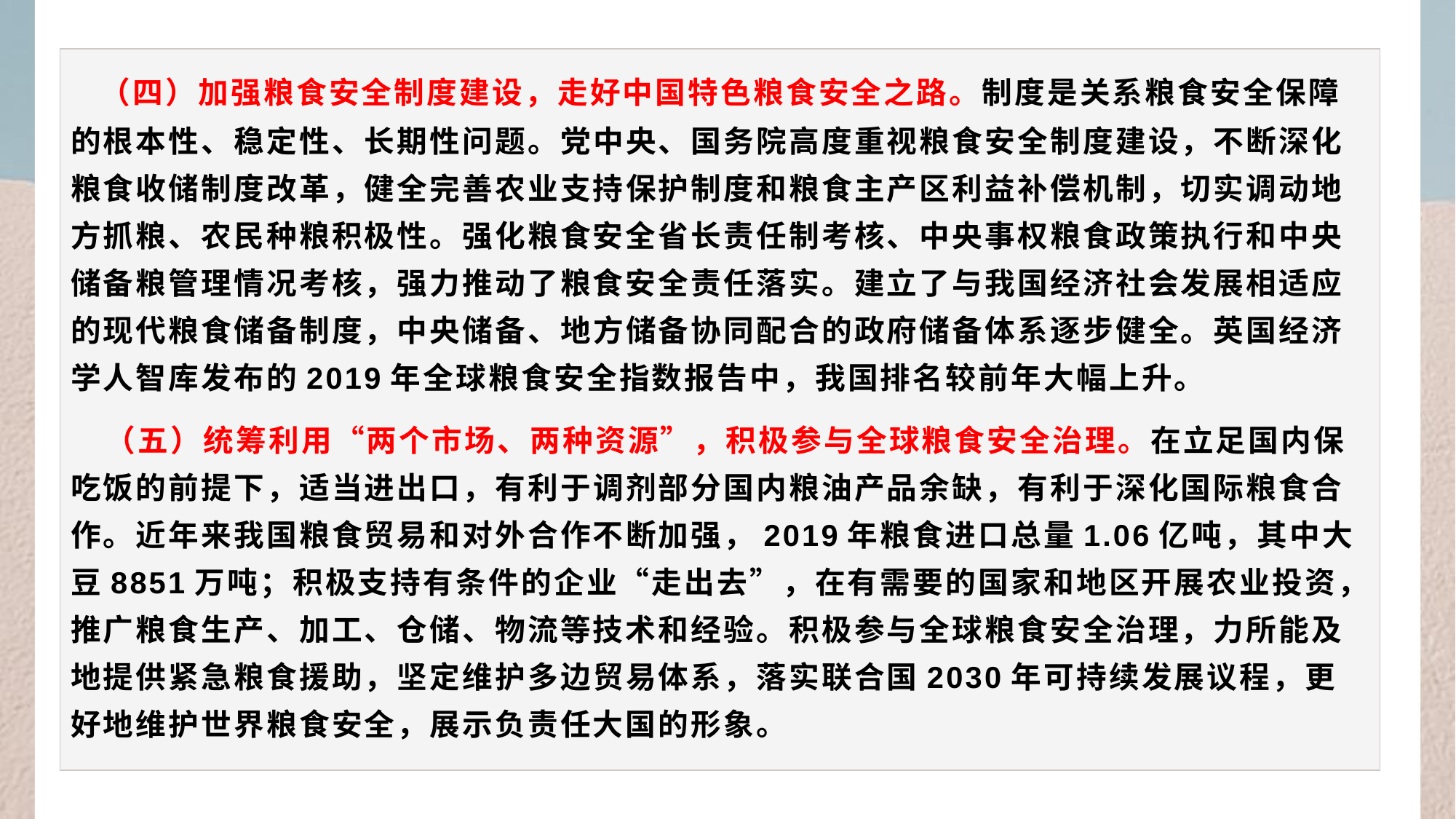

（四）加强粮食安全制度建设，走好中国特色粮食安全之路。制度是关系粮食安全保障的根本性、稳定性、长期性问题。党中央、国务院高度重视粮食安全制度建设，不断深化粮食收储制度改革，健全完善农业支持保护制度和粮食主产区利益补偿机制，切实调动地方抓粮、农民种粮积极性。强化粮食安全省长责任制考核、中央事权粮食政策执行和中央储备粮管理情况考核，强力推动了粮食安全责任落实。建立了与我国经济社会发展相适应的现代粮食储备制度，中央储备、地方储备协同配合的政府储备体系逐步健全。英国经济学人智库发布的2019年全球粮食安全指数报告中，我国排名较前年大幅上升。
   （五）统筹利用“两个市场、两种资源”，积极参与全球粮食安全治理。在立足国内保吃饭的前提下，适当进出口，有利于调剂部分国内粮油产品余缺，有利于深化国际粮食合作。近年来我国粮食贸易和对外合作不断加强，2019年粮食进口总量1.06亿吨，其中大豆8851万吨；积极支持有条件的企业“走出去”，在有需要的国家和地区开展农业投资，推广粮食生产、加工、仓储、物流等技术和经验。积极参与全球粮食安全治理，力所能及地提供紧急粮食援助，坚定维护多边贸易体系，落实联合国2030年可持续发展议程，更好地维护世界粮食安全，展示负责任大国的形象。